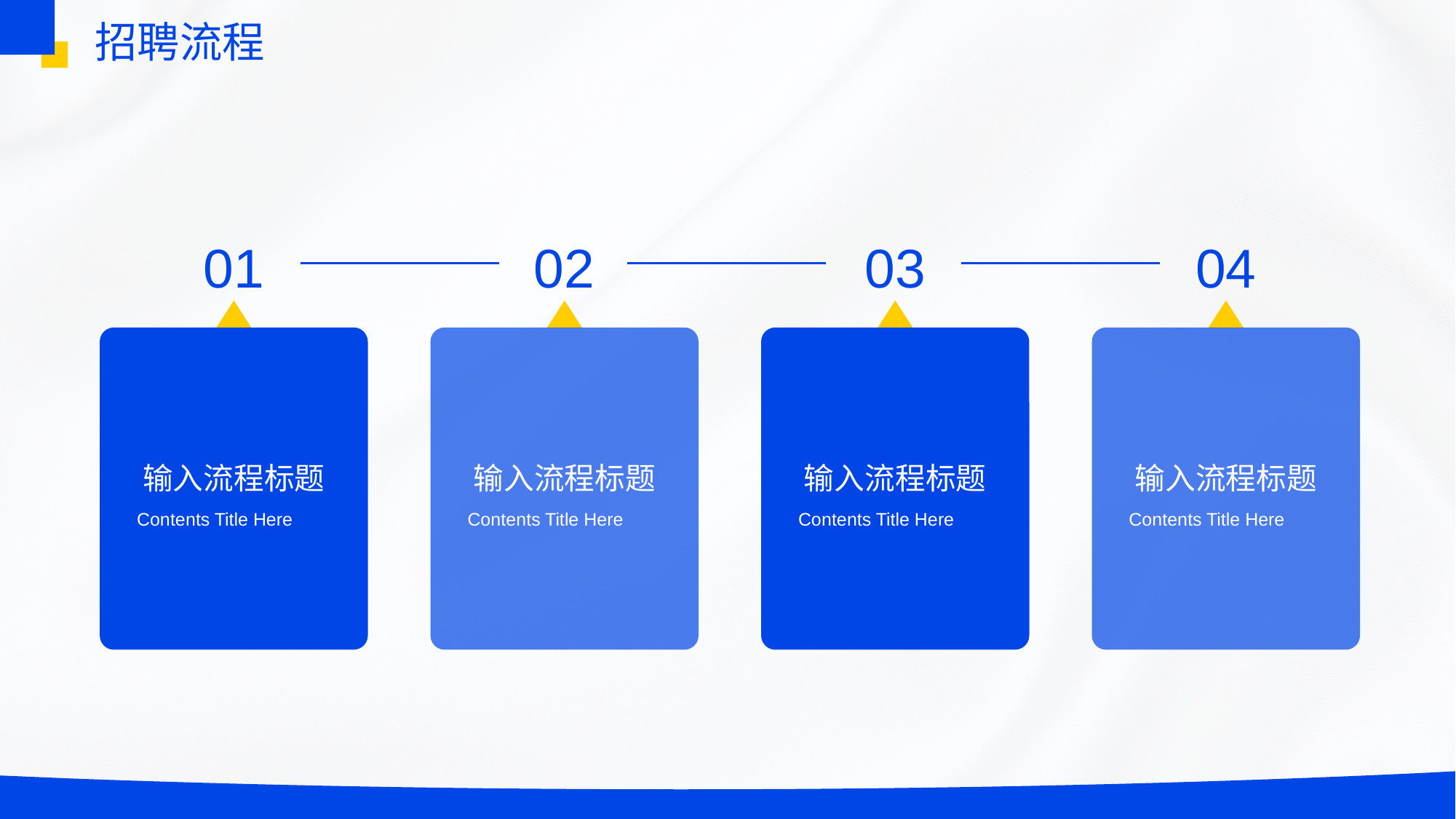

招聘流程

01

输入流程标题
Contents Title Here
02

输入流程标题
Contents Title Here
03

输入流程标题
Contents Title Here
04

输入流程标题
Contents Title Here